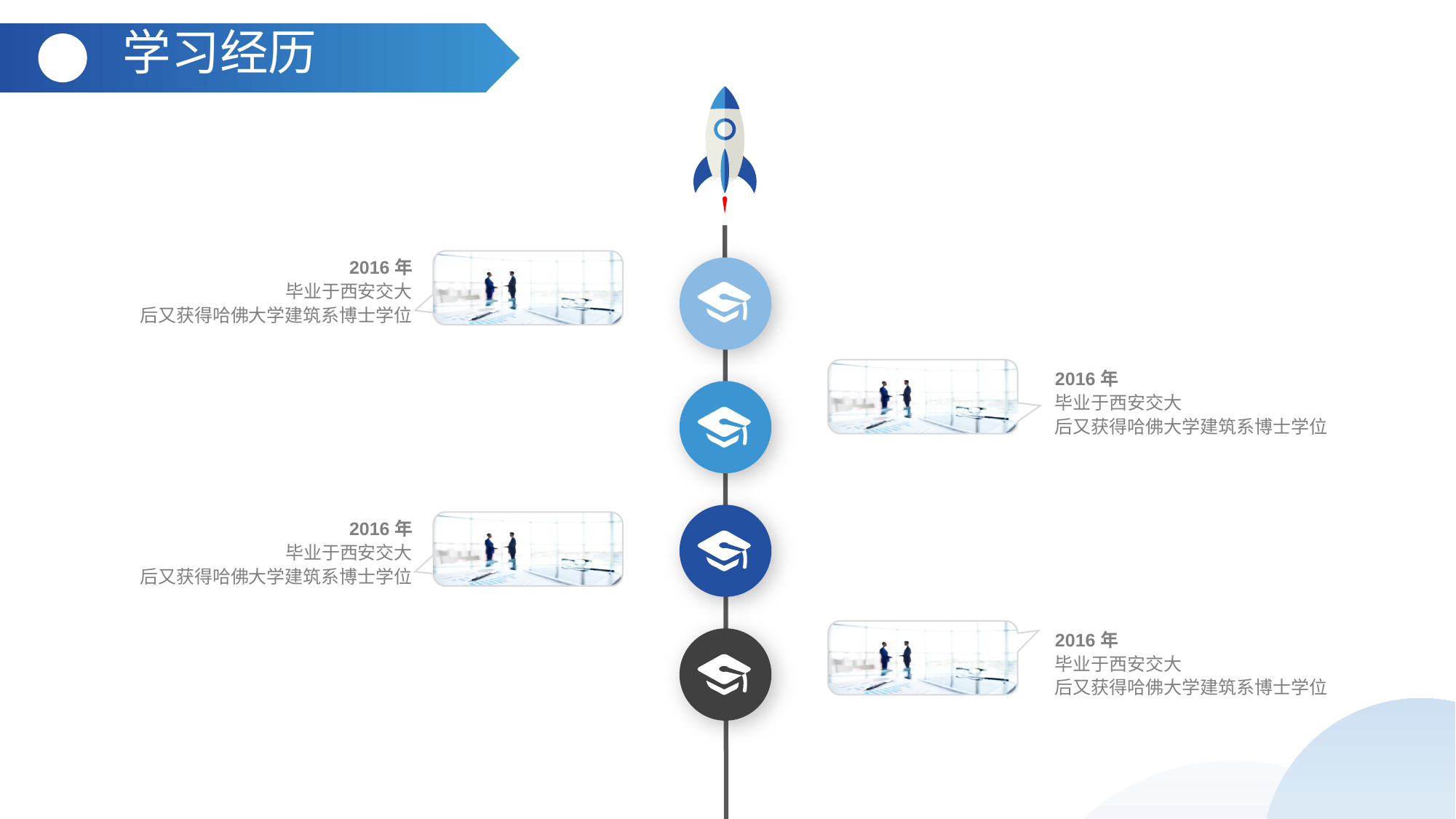

学习经历

2016年
毕业于西安交大
后又获得哈佛大学建筑系博士学位

2016年
毕业于西安交大
后又获得哈佛大学建筑系博士学位

2016年
毕业于西安交大
后又获得哈佛大学建筑系博士学位

2016年
毕业于西安交大
后又获得哈佛大学建筑系博士学位